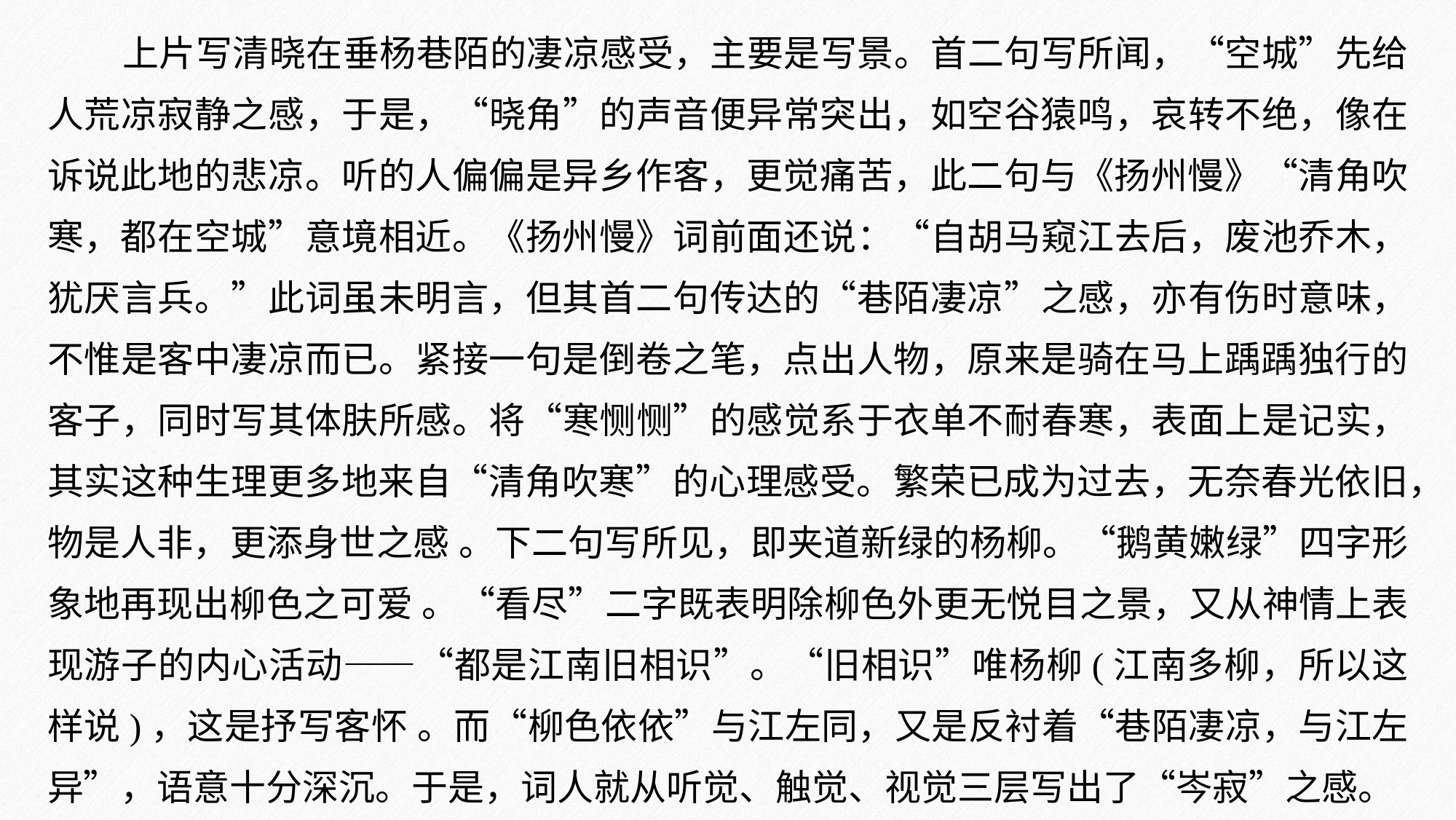

上片写清晓在垂杨巷陌的凄凉感受，主要是写景。首二句写所闻，“空城”先给人荒凉寂静之感，于是，“晓角”的声音便异常突出，如空谷猿鸣，哀转不绝，像在诉说此地的悲凉。听的人偏偏是异乡作客，更觉痛苦，此二句与《扬州慢》“清角吹寒，都在空城”意境相近。《扬州慢》词前面还说：“自胡马窥江去后，废池乔木，犹厌言兵。”此词虽未明言，但其首二句传达的“巷陌凄凉”之感，亦有伤时意味，不惟是客中凄凉而已。紧接一句是倒卷之笔，点出人物，原来是骑在马上踽踽独行的客子，同时写其体肤所感。将“寒恻恻”的感觉系于衣单不耐春寒，表面上是记实，其实这种生理更多地来自“清角吹寒”的心理感受。繁荣已成为过去，无奈春光依旧，物是人非，更添身世之感 。下二句写所见，即夹道新绿的杨柳。“鹅黄嫩绿”四字形象地再现出柳色之可爱 。“看尽”二字既表明除柳色外更无悦目之景，又从神情上表现游子的内心活动——“都是江南旧相识”。“旧相识”唯杨柳(江南多柳，所以这样说)，这是抒写客怀 。而“柳色依依”与江左同，又是反衬着“巷陌凄凉，与江左异”，语意十分深沉。于是，词人就从听觉、触觉、视觉三层写出了“岑寂”之感。